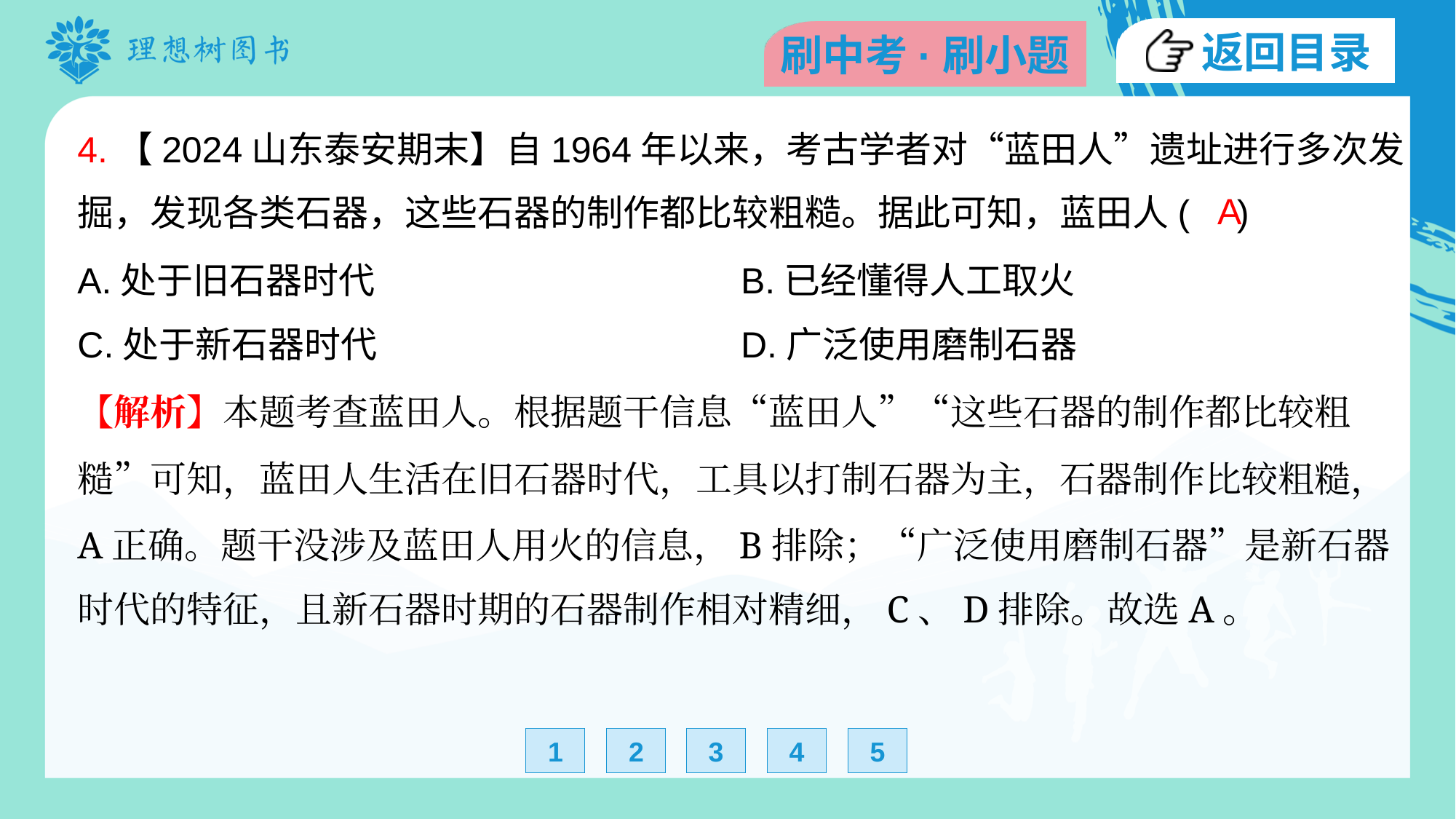

4.【2024山东泰安期末】自1964年以来，考古学者对“蓝田人”遗址进行多次发
掘，发现各类石器，这些石器的制作都比较粗糙。据此可知，蓝田人(     )
A
A.处于旧石器时代	B.已经懂得人工取火
C.处于新石器时代	D.广泛使用磨制石器
【解析】本题考查蓝田人。根据题干信息“蓝田人”“这些石器的制作都比较粗
糙”可知，蓝田人生活在旧石器时代，工具以打制石器为主，石器制作比较粗糙，
A正确。题干没涉及蓝田人用火的信息，B排除；“广泛使用磨制石器”是新石器
时代的特征，且新石器时期的石器制作相对精细，C、D排除。故选A。